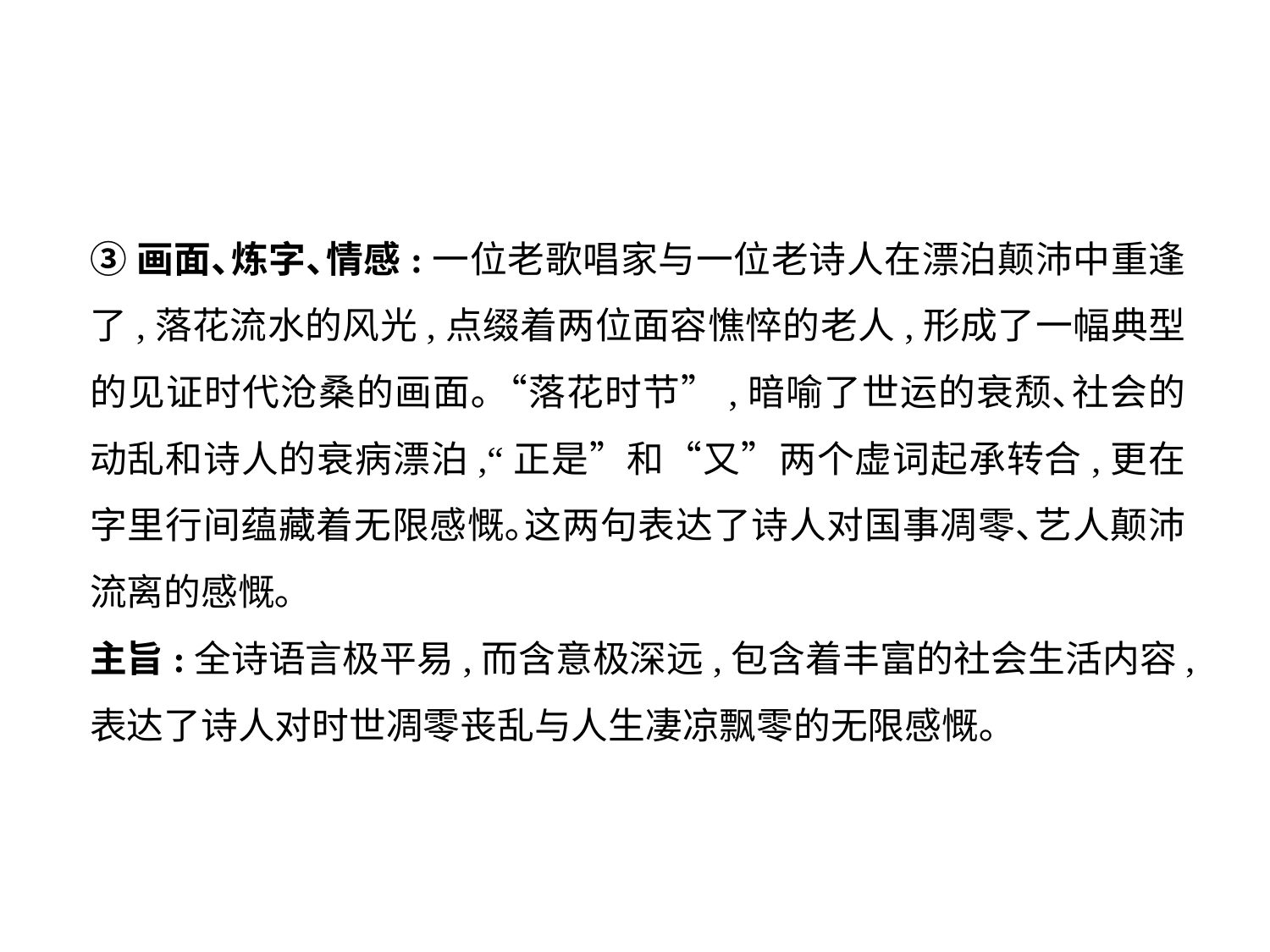

③画面､炼字､情感:一位老歌唱家与一位老诗人在漂泊颠沛中重逢了,落花流水的风光,点缀着两位面容憔悴的老人,形成了一幅典型的见证时代沧桑的画面｡“落花时节”,暗喻了世运的衰颓､社会的动乱和诗人的衰病漂泊,“正是”和“又”两个虚词起承转合,更在字里行间蕴藏着无限感慨｡这两句表达了诗人对国事凋零､艺人颠沛流离的感慨｡
主旨:全诗语言极平易,而含意极深远,包含着丰富的社会生活内容,表达了诗人对时世凋零丧乱与人生凄凉飘零的无限感慨｡